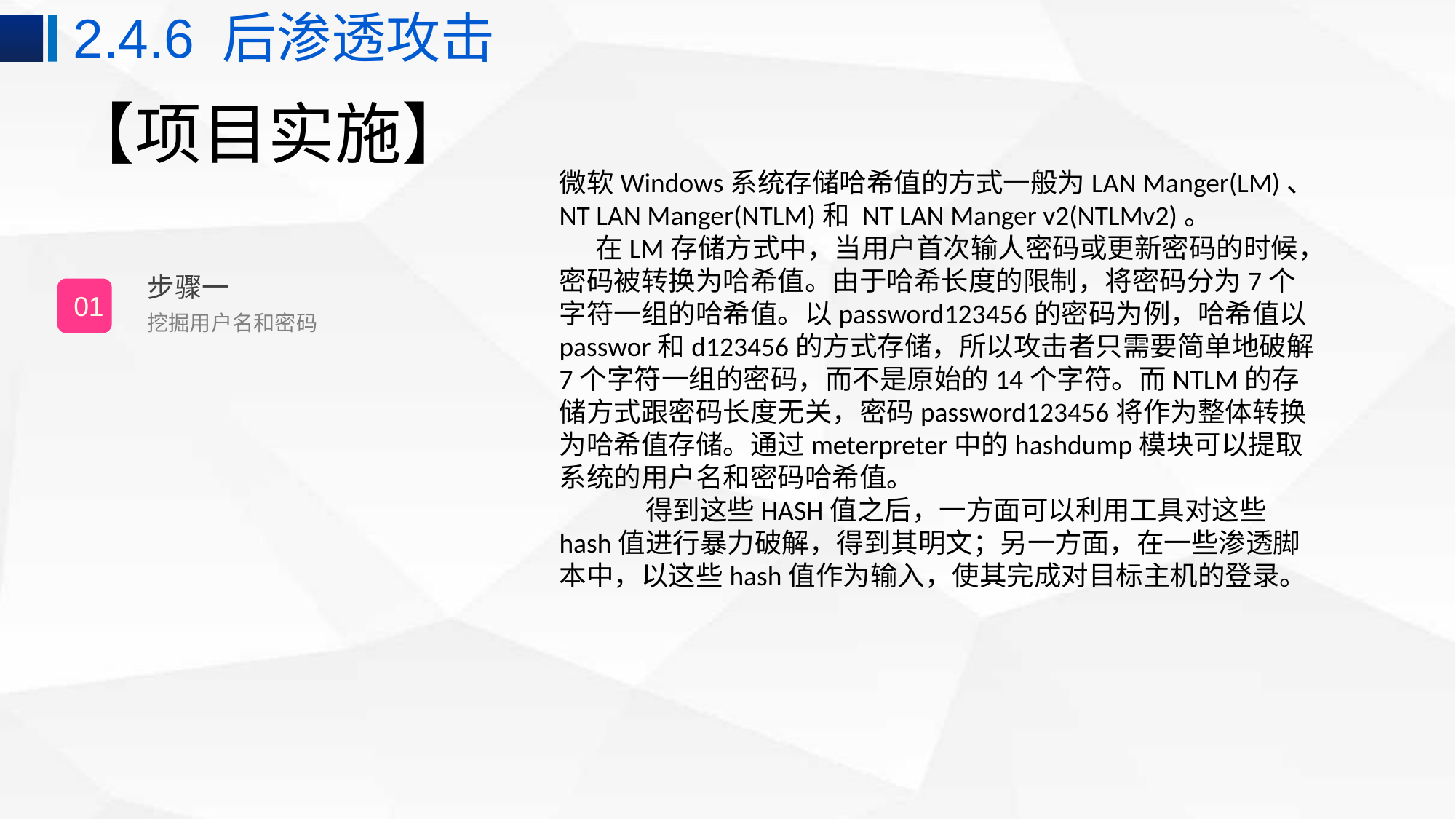

2.4.6 后渗透攻击

# 【项目实施】
微软Windows系统存储哈希值的方式一般为LAN Manger(LM)、NT LAN Manger(NTLM)和 NT LAN Manger v2(NTLMv2)。在LM存储方式中，当用户首次输人密码或更新密码的时候，密码被转换为哈希值。由于哈希长度的限制，将密码分为7个字符一组的哈希值。以password123456的密码为例，哈希值以passwor和d123456的方式存储，所以攻击者只需要简单地破解7个字符一组的密码，而不是原始的14个字符。而NTLM的存储方式跟密码长度无关，密码password123456将作为整体转换为哈希值存储。通过meterpreter中的hashdump模块可以提取系统的用户名和密码哈希值。
       得到这些HASH值之后，一方面可以利用工具对这些hash值进行暴力破解，得到其明文；另一方面，在一些渗透脚本中，以这些hash值作为输入，使其完成对目标主机的登录。
步骤一

01
挖掘用户名和密码